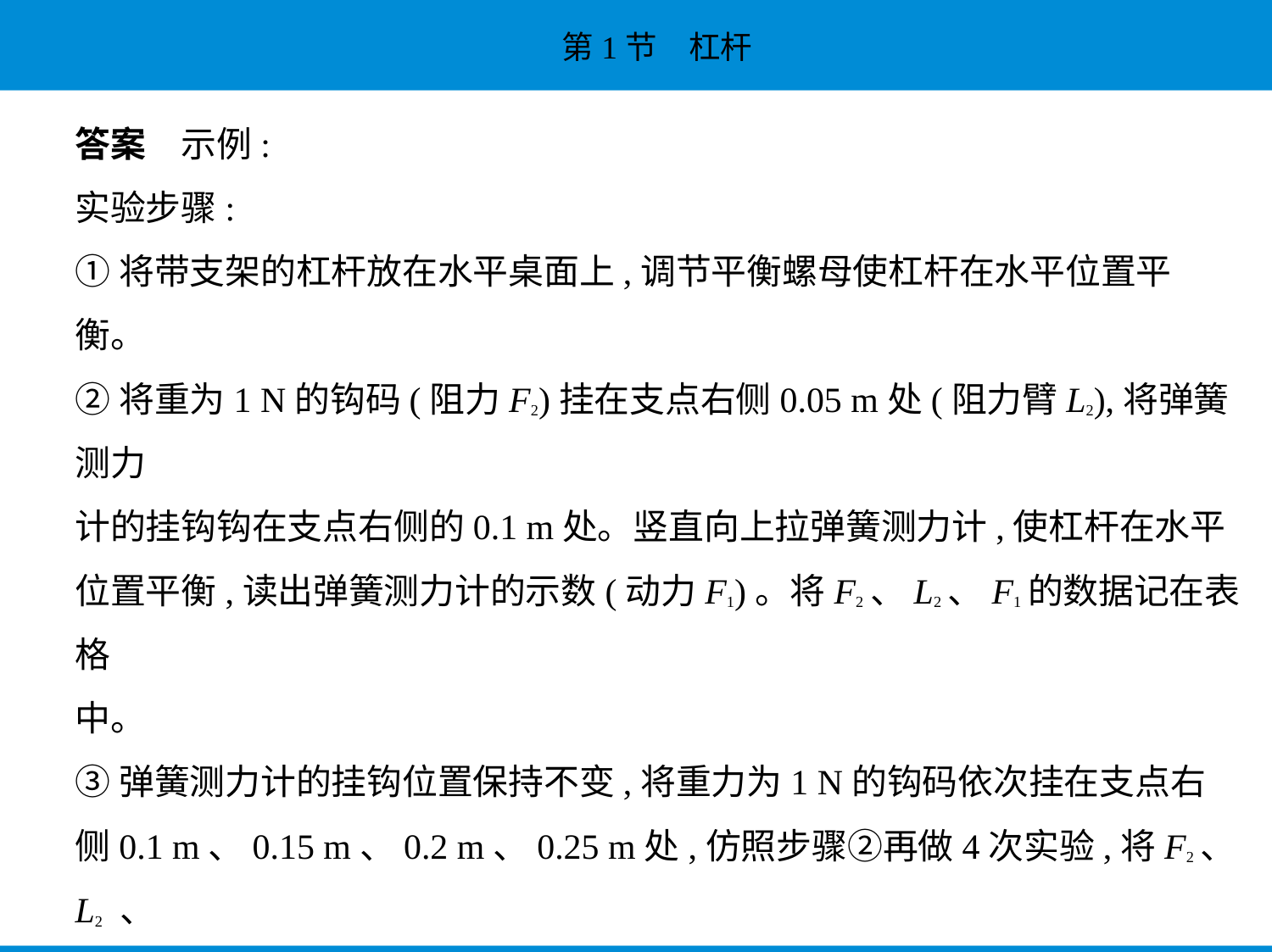

答案　示例:
实验步骤:
①将带支架的杠杆放在水平桌面上,调节平衡螺母使杠杆在水平位置平
衡。
②将重为1 N的钩码(阻力F2)挂在支点右侧0.05 m处(阻力臂L2),将弹簧测力
计的挂钩钩在支点右侧的0.1 m处。竖直向上拉弹簧测力计,使杠杆在水平
位置平衡,读出弹簧测力计的示数(动力F1)。将F2、L2、F1的数据记在表格
中。
③弹簧测力计的挂钩位置保持不变,将重力为1 N的钩码依次挂在支点右
侧0.1 m、0.15 m、0.2 m、0.25 m处,仿照步骤②再做4次实验,将F2、L2 、
F1 的相应数据记在表格中。